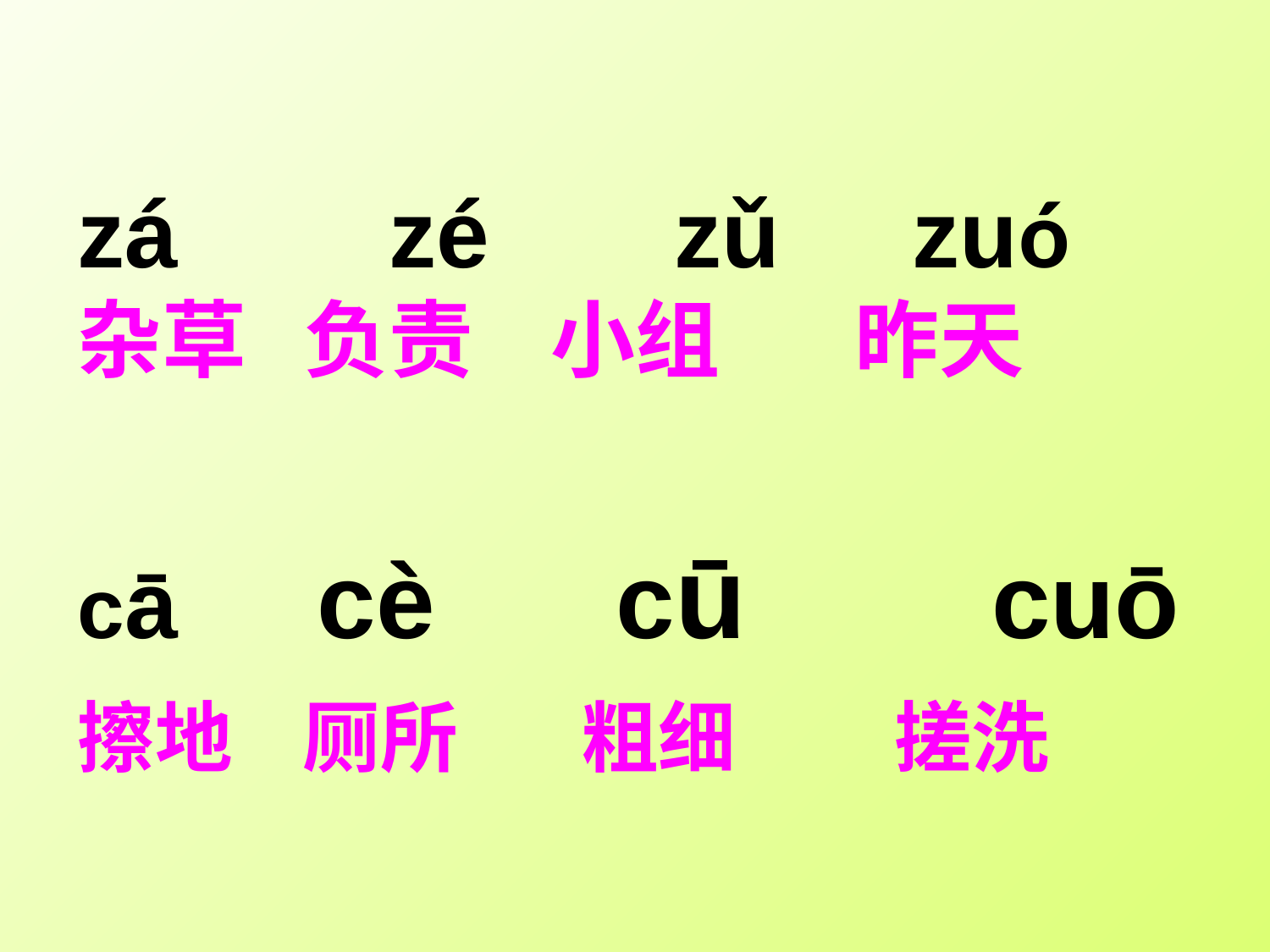

zá        zé       zǔ     zuó
杂草   负责    小组       昨天
cā    cè     cū       cuō
擦地    厕所       粗细         搓洗